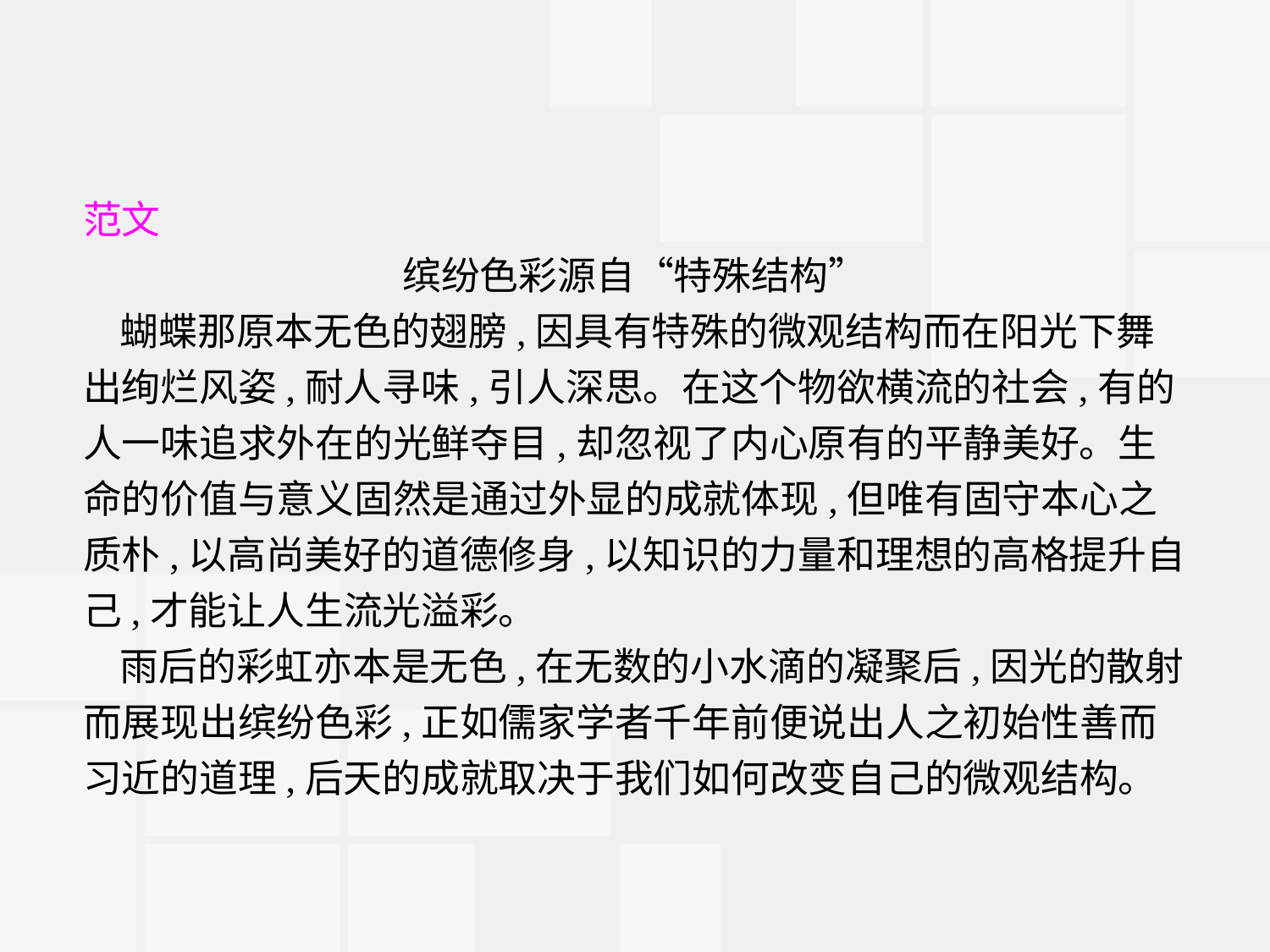

范文
缤纷色彩源自“特殊结构”
蝴蝶那原本无色的翅膀,因具有特殊的微观结构而在阳光下舞出绚烂风姿,耐人寻味,引人深思。在这个物欲横流的社会,有的人一味追求外在的光鲜夺目,却忽视了内心原有的平静美好。生命的价值与意义固然是通过外显的成就体现,但唯有固守本心之质朴,以高尚美好的道德修身,以知识的力量和理想的高格提升自己,才能让人生流光溢彩。
雨后的彩虹亦本是无色,在无数的小水滴的凝聚后,因光的散射而展现出缤纷色彩,正如儒家学者千年前便说出人之初始性善而习近的道理,后天的成就取决于我们如何改变自己的微观结构。